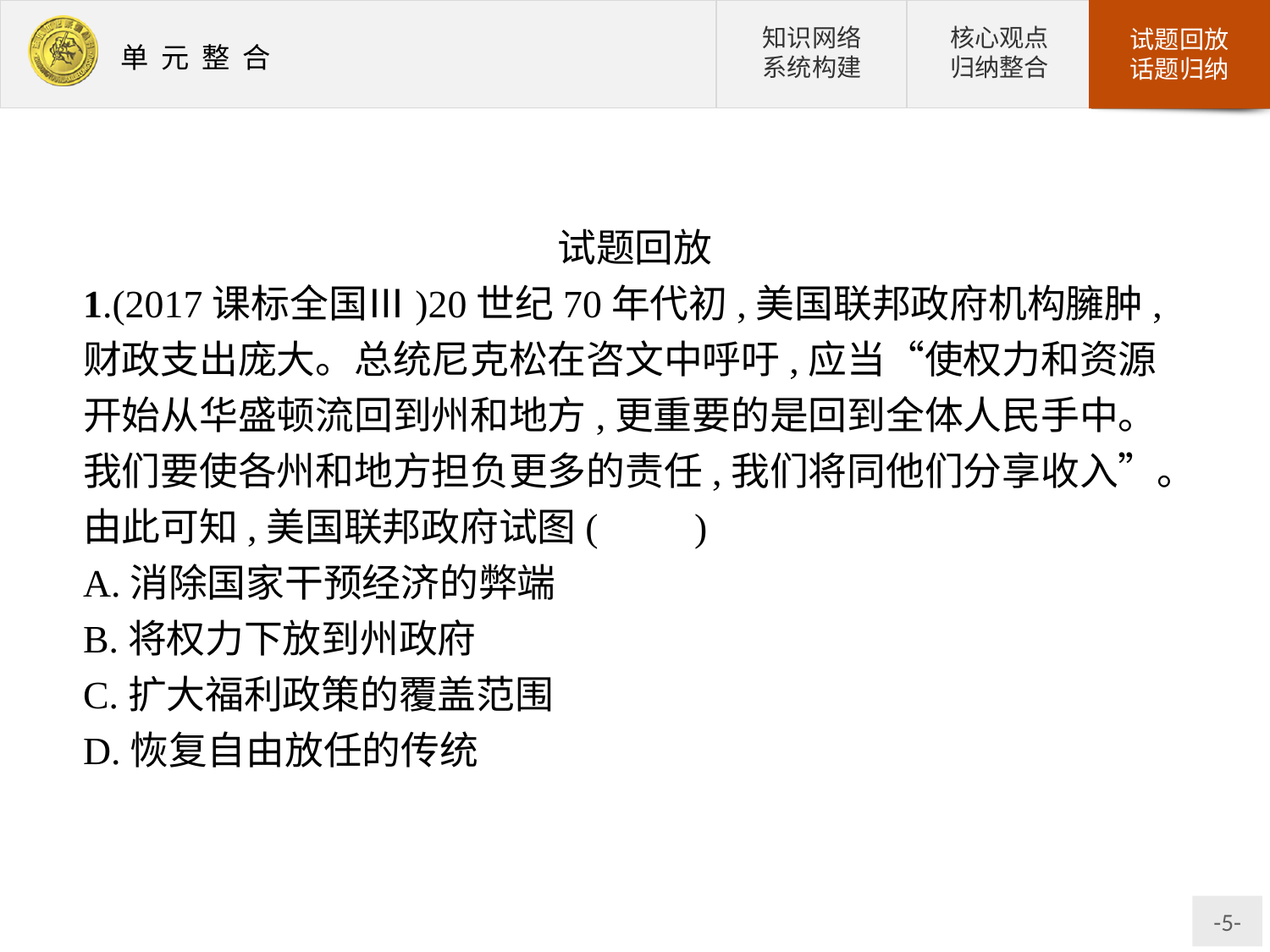

试题回放
1.(2017课标全国Ⅲ)20世纪70年代初,美国联邦政府机构臃肿,财政支出庞大。总统尼克松在咨文中呼吁,应当“使权力和资源开始从华盛顿流回到州和地方,更重要的是回到全体人民手中。我们要使各州和地方担负更多的责任,我们将同他们分享收入”。由此可知,美国联邦政府试图(　　)
A.消除国家干预经济的弊端
B.将权力下放到州政府
C.扩大福利政策的覆盖范围
D.恢复自由放任的传统